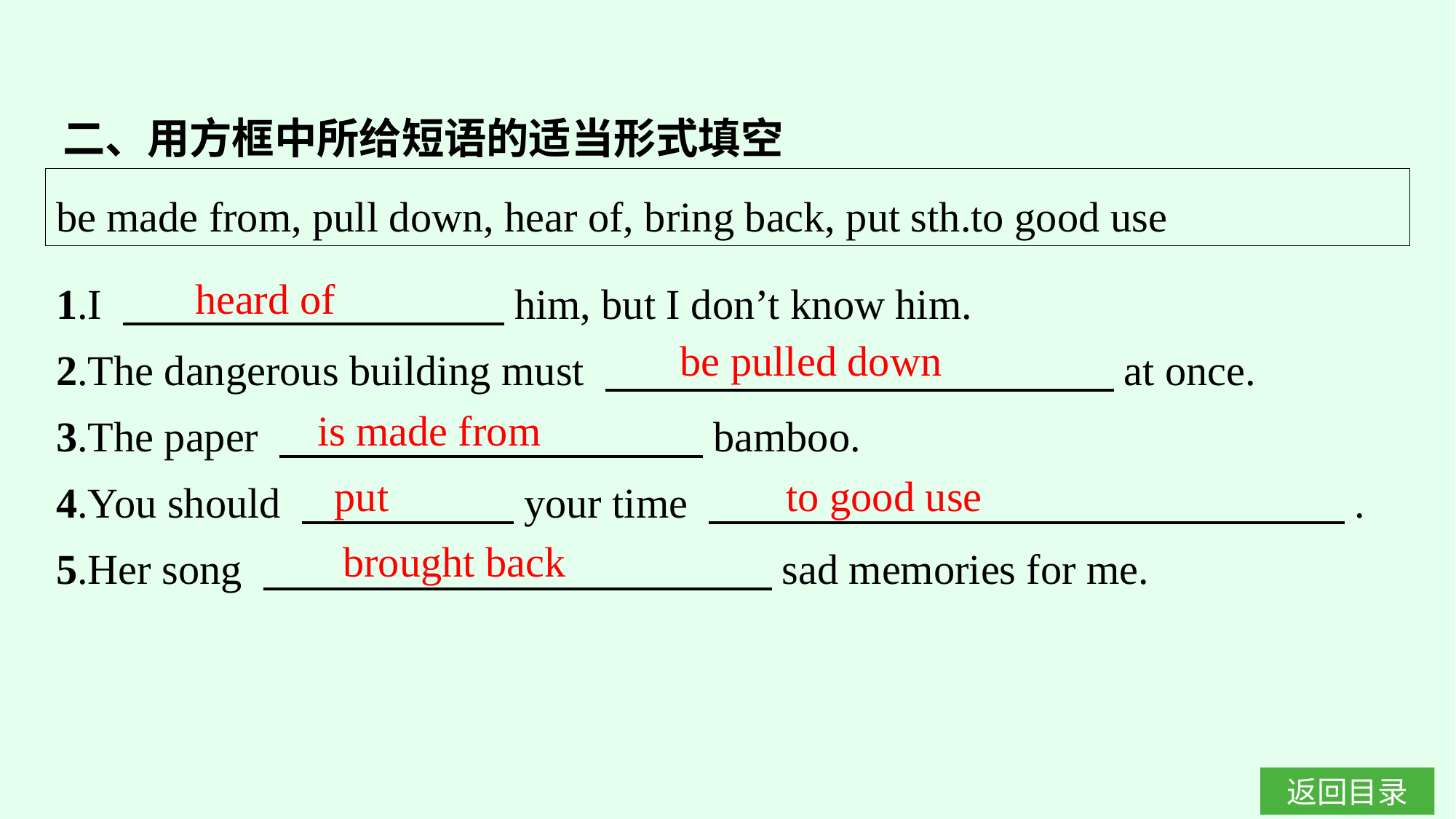

二、用方框中所给短语的适当形式填空
be made from, pull down, hear of, bring back, put sth.to good use
1.I 　　　　　　　　　him, but I don’t know him.
2.The dangerous building must 　　　　　　　　　　　　at once.
3.The paper 　　　　　　　　　　bamboo.
4.You should 　　　　　your time 　　　　　　　　　　　　　　　.
5.Her song 　　　　　　　　　　　　sad memories for me.
heard of
be pulled down
is made from
put
to good use
brought back